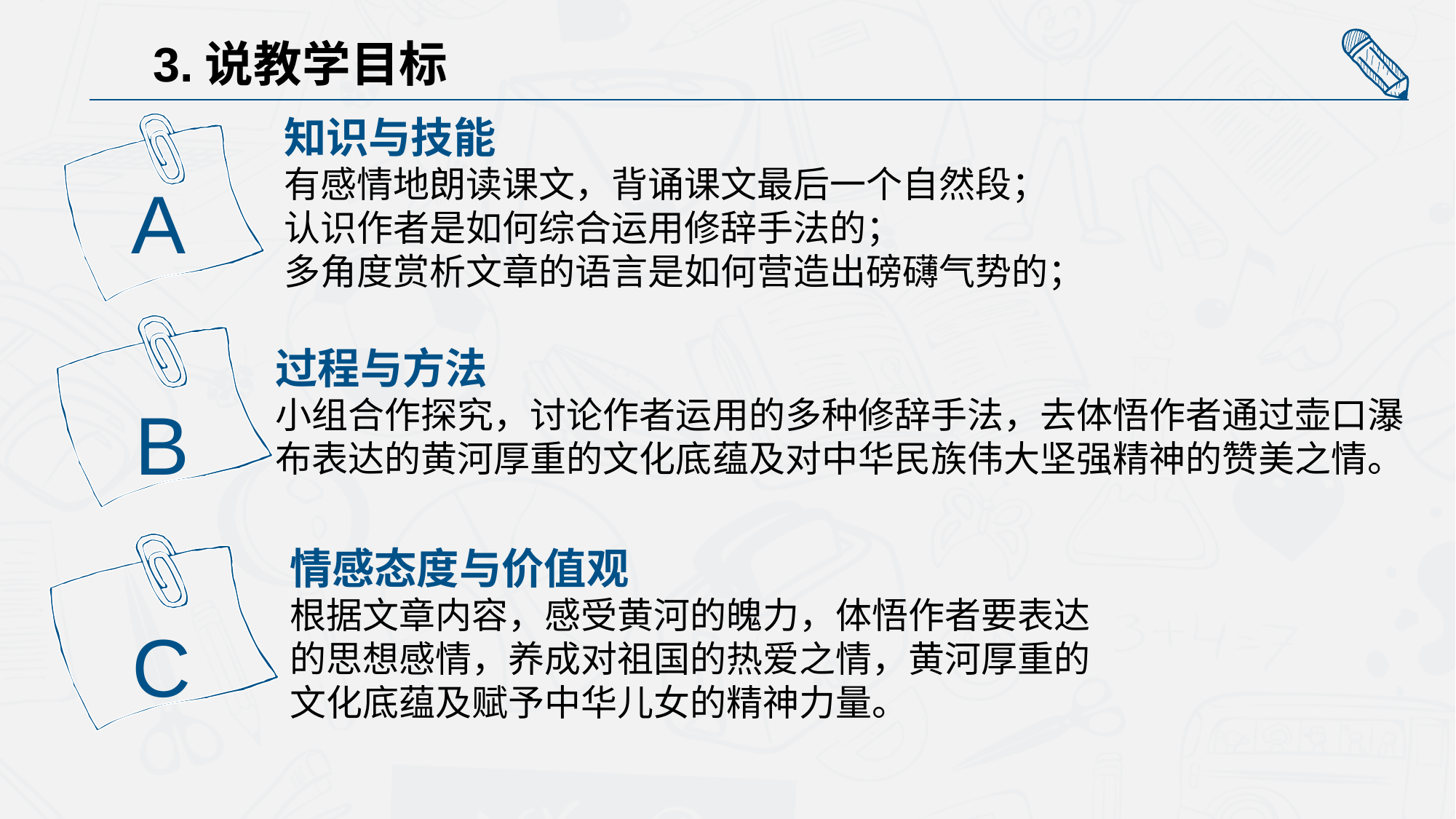

3.说教学目标
知识与技能
有感情地朗读课文，背诵课文最后一个自然段；
认识作者是如何综合运用修辞手法的；
多角度赏析文章的语言是如何营造出磅礴气势的；

A

B
过程与方法
小组合作探究，讨论作者运用的多种修辞手法，去体悟作者通过壶口瀑布表达的黄河厚重的文化底蕴及对中华民族伟大坚强精神的赞美之情。

C
情感态度与价值观
根据文章内容，感受黄河的魄力，体悟作者要表达的思想感情，养成对祖国的热爱之情，黄河厚重的文化底蕴及赋予中华儿女的精神力量。